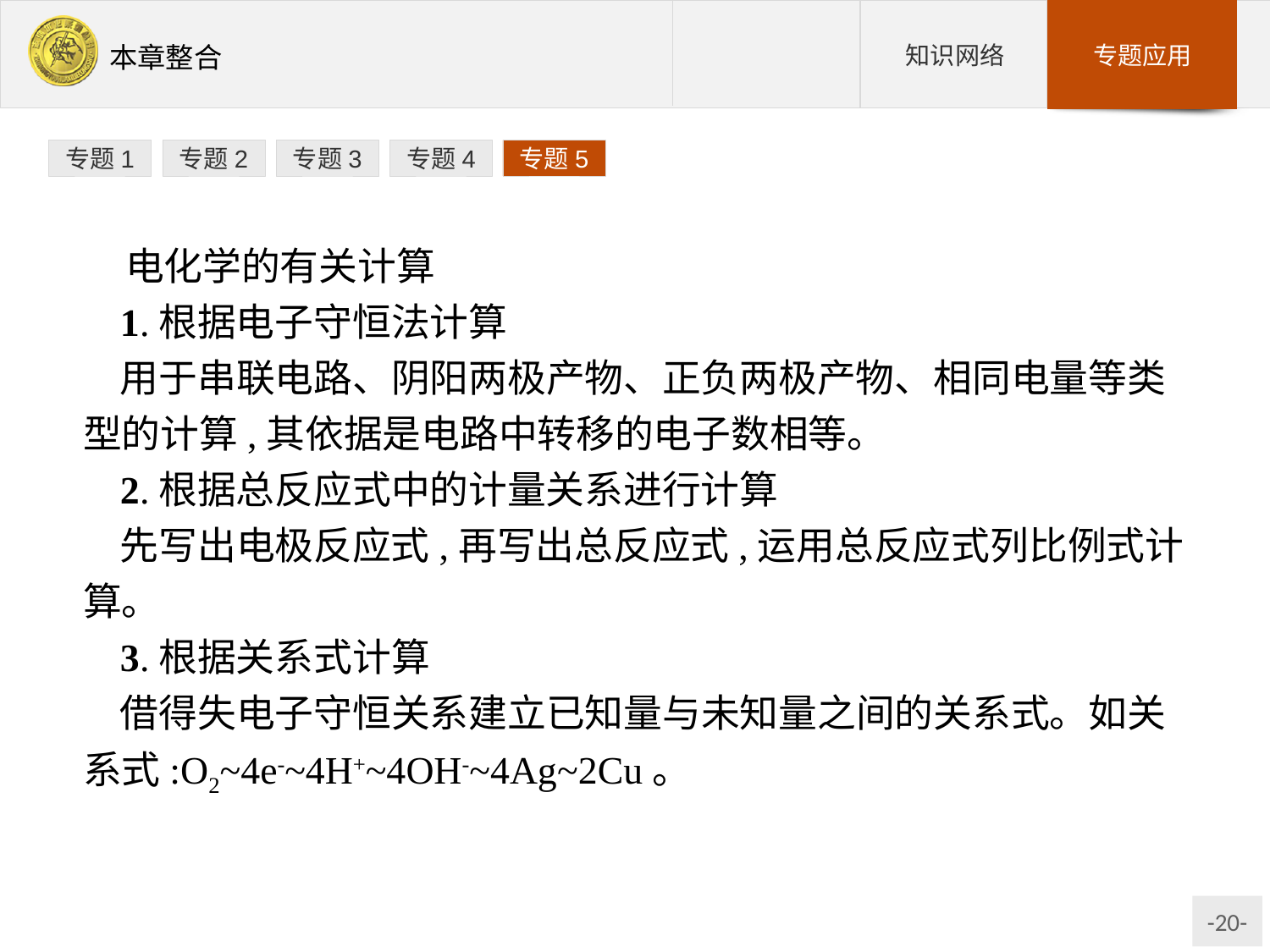

专题1
专题2
专题3
专题4
专题5
电化学的有关计算
1.根据电子守恒法计算
用于串联电路、阴阳两极产物、正负两极产物、相同电量等类型的计算,其依据是电路中转移的电子数相等。
2.根据总反应式中的计量关系进行计算
先写出电极反应式,再写出总反应式,运用总反应式列比例式计算。
3.根据关系式计算
借得失电子守恒关系建立已知量与未知量之间的关系式。如关系式:O2~4e-~4H+~4OH-~4Ag~2Cu。